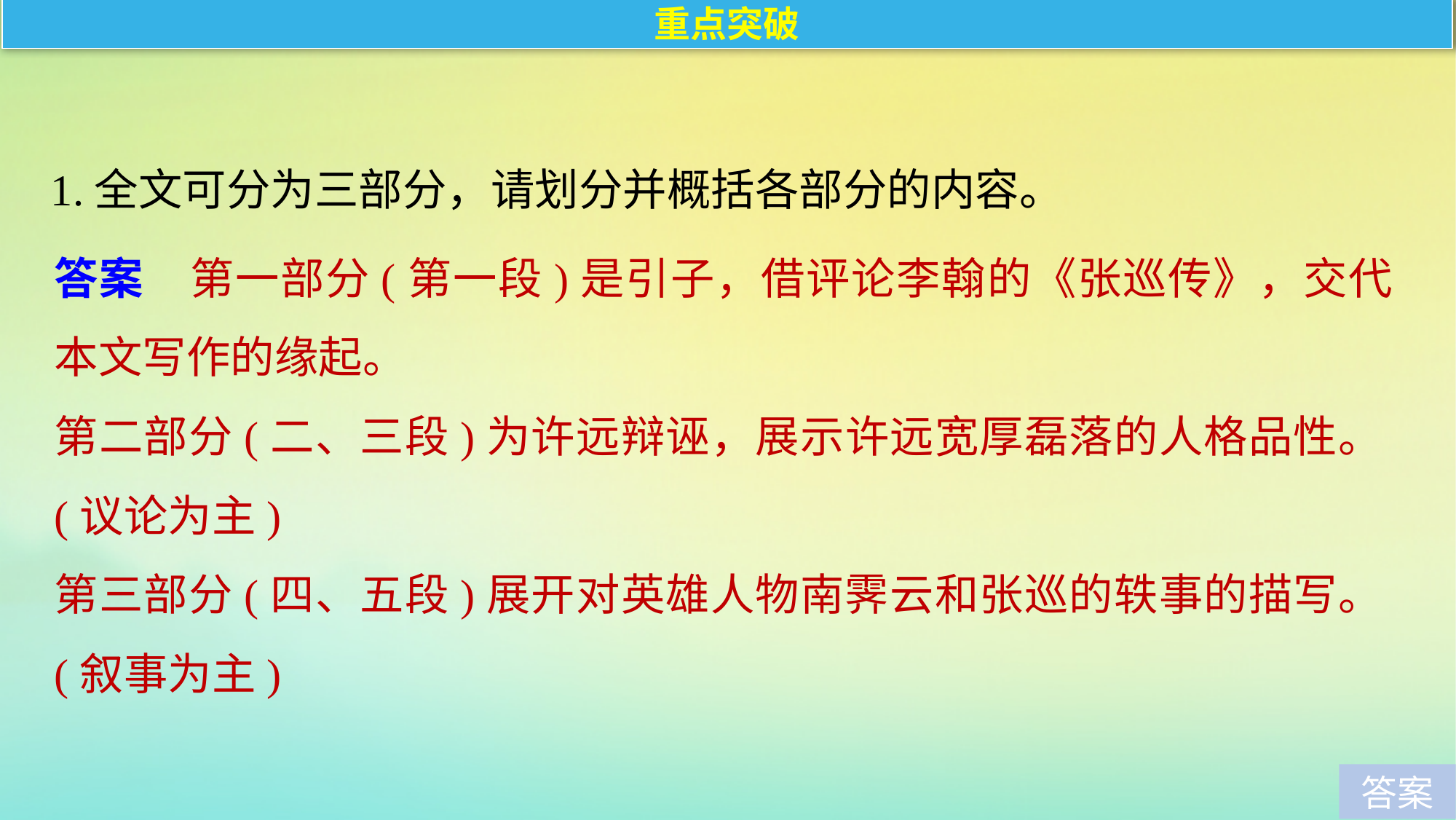

重点突破
1.全文可分为三部分，请划分并概括各部分的内容。
答案　第一部分(第一段)是引子，借评论李翰的《张巡传》，交代本文写作的缘起。
第二部分(二、三段)为许远辩诬，展示许远宽厚磊落的人格品性。(议论为主)
第三部分(四、五段)展开对英雄人物南霁云和张巡的轶事的描写。(叙事为主)
答案